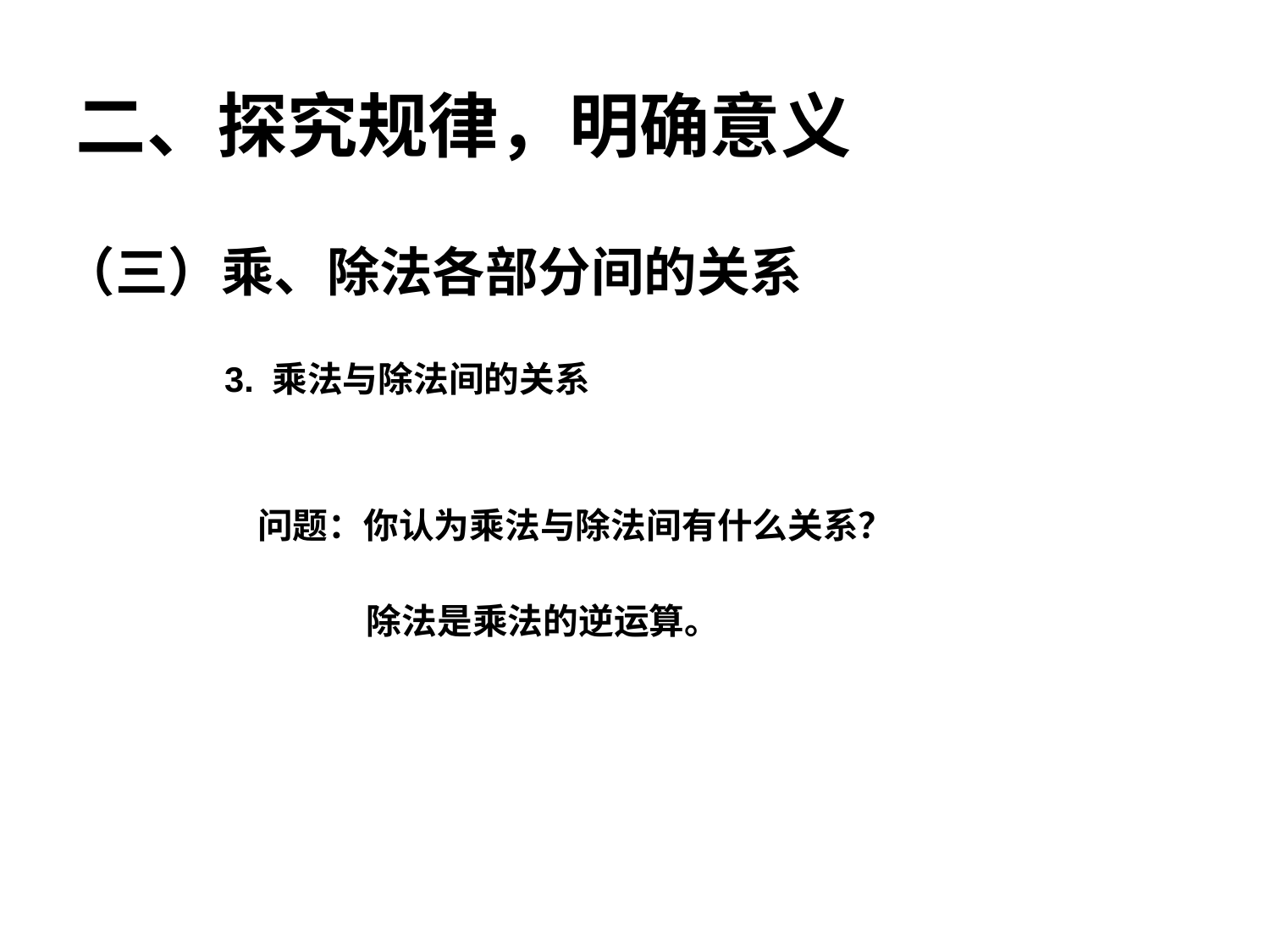

二、探究规律，明确意义
（三）乘、除法各部分间的关系
3. 乘法与除法间的关系
问题：你认为乘法与除法间有什么关系？
除法是乘法的逆运算。